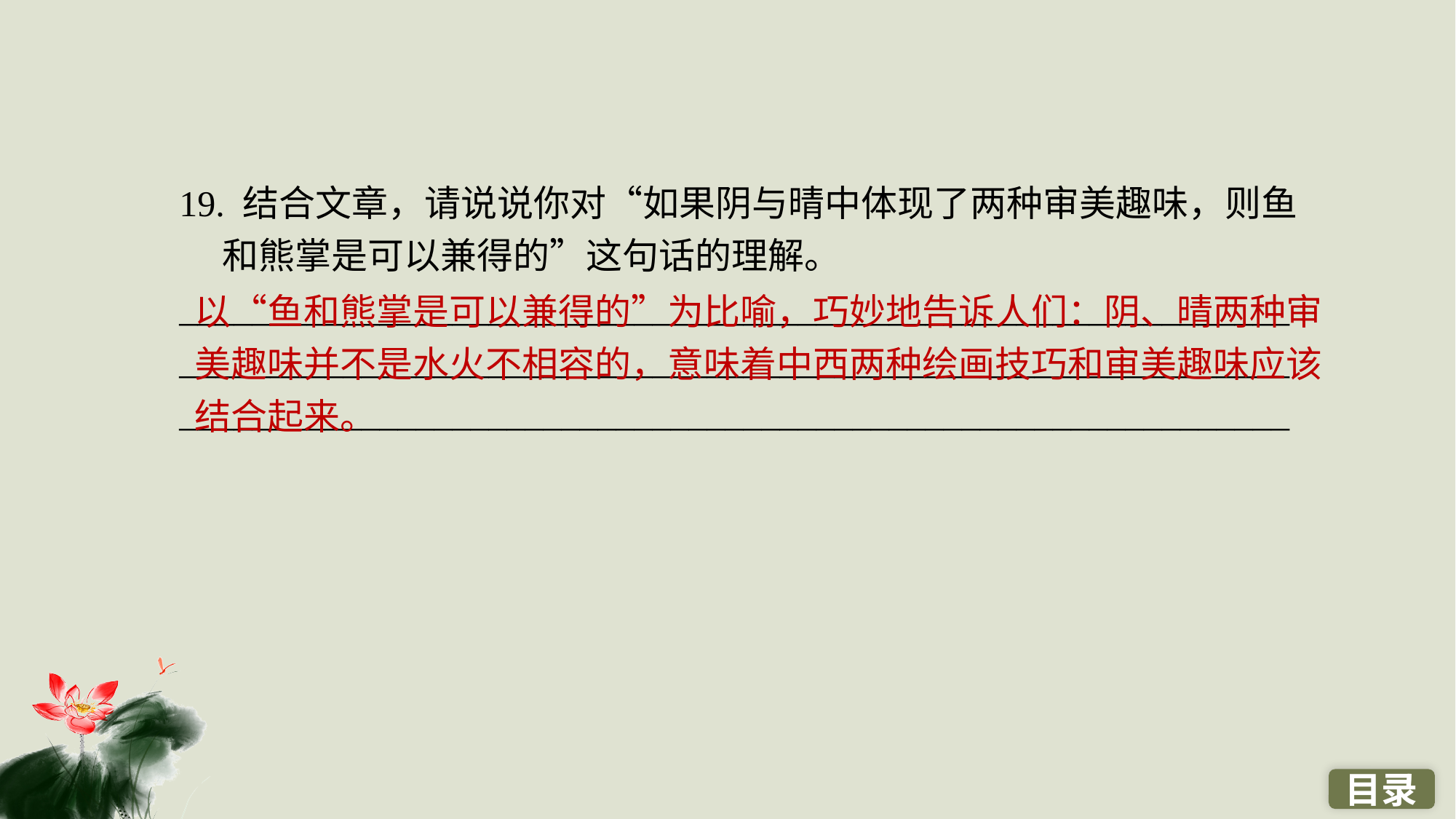

19. 结合文章，请说说你对“如果阴与晴中体现了两种审美趣味，则鱼和熊掌是可以兼得的”这句话的理解。
_____________________________________________________________
_____________________________________________________________
_____________________________________________________________

以“鱼和熊掌是可以兼得的”为比喻，巧妙地告诉人们：阴、晴两种审美趣味并不是水火不相容的，意味着中西两种绘画技巧和审美趣味应该结合起来。